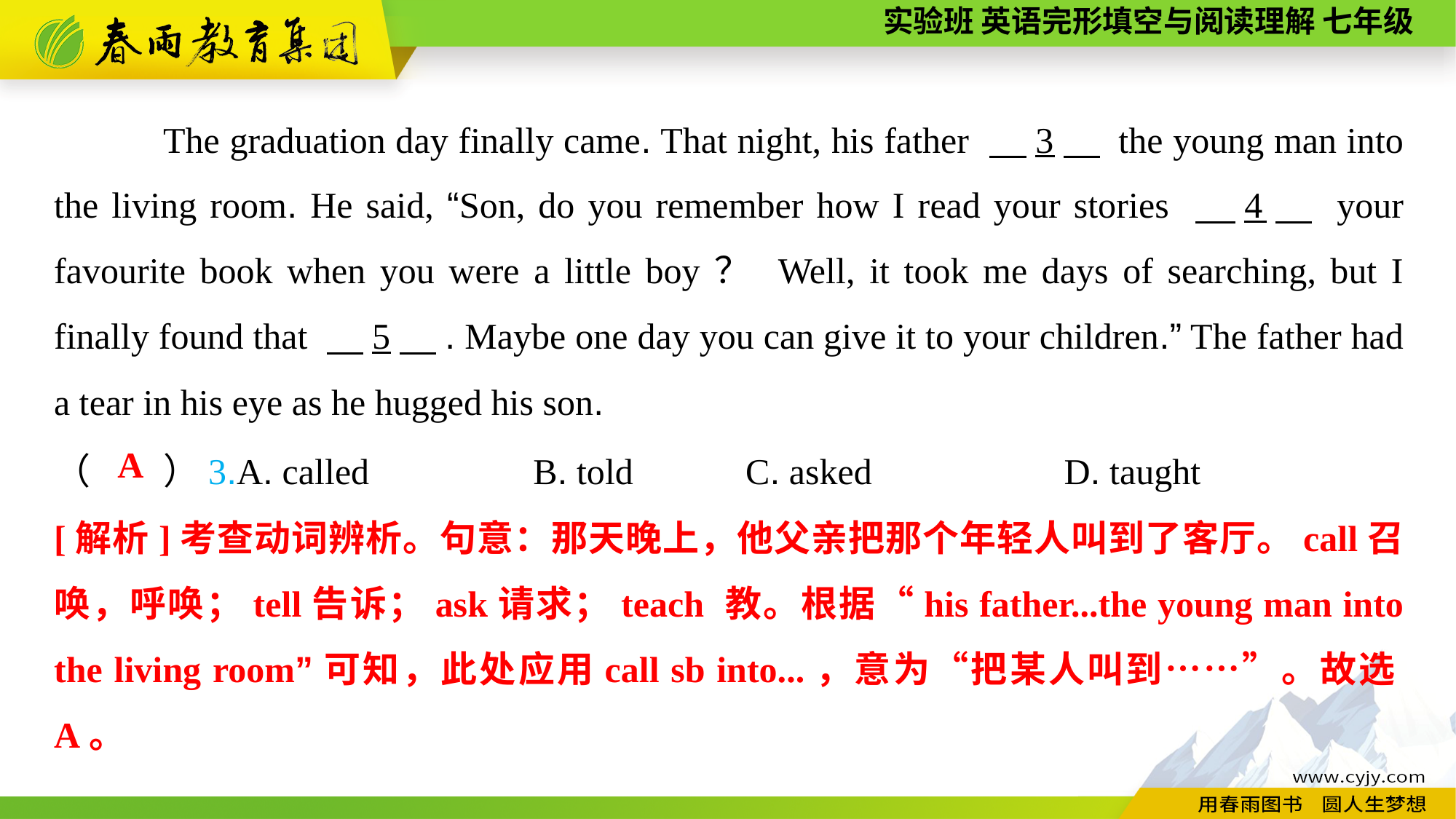

The graduation day finally came. That night, his father 　3　 the young man into the living room. He said, “Son, do you remember how I read your stories 　4　 your favourite book when you were a little boy？ Well, it took me days of searching, but I finally found that 　5　. Maybe one day you can give it to your children.” The father had a tear in his eye as he hugged his son.
（　　）3.A. called                  B. told	    C. asked	               D. taught
A
[解析]考查动词辨析。句意：那天晚上，他父亲把那个年轻人叫到了客厅。call召唤，呼唤；tell告诉；ask请求；teach 教。根据“his father...the young man into the living room”可知，此处应用call sb into...，意为“把某人叫到……”。故选A。